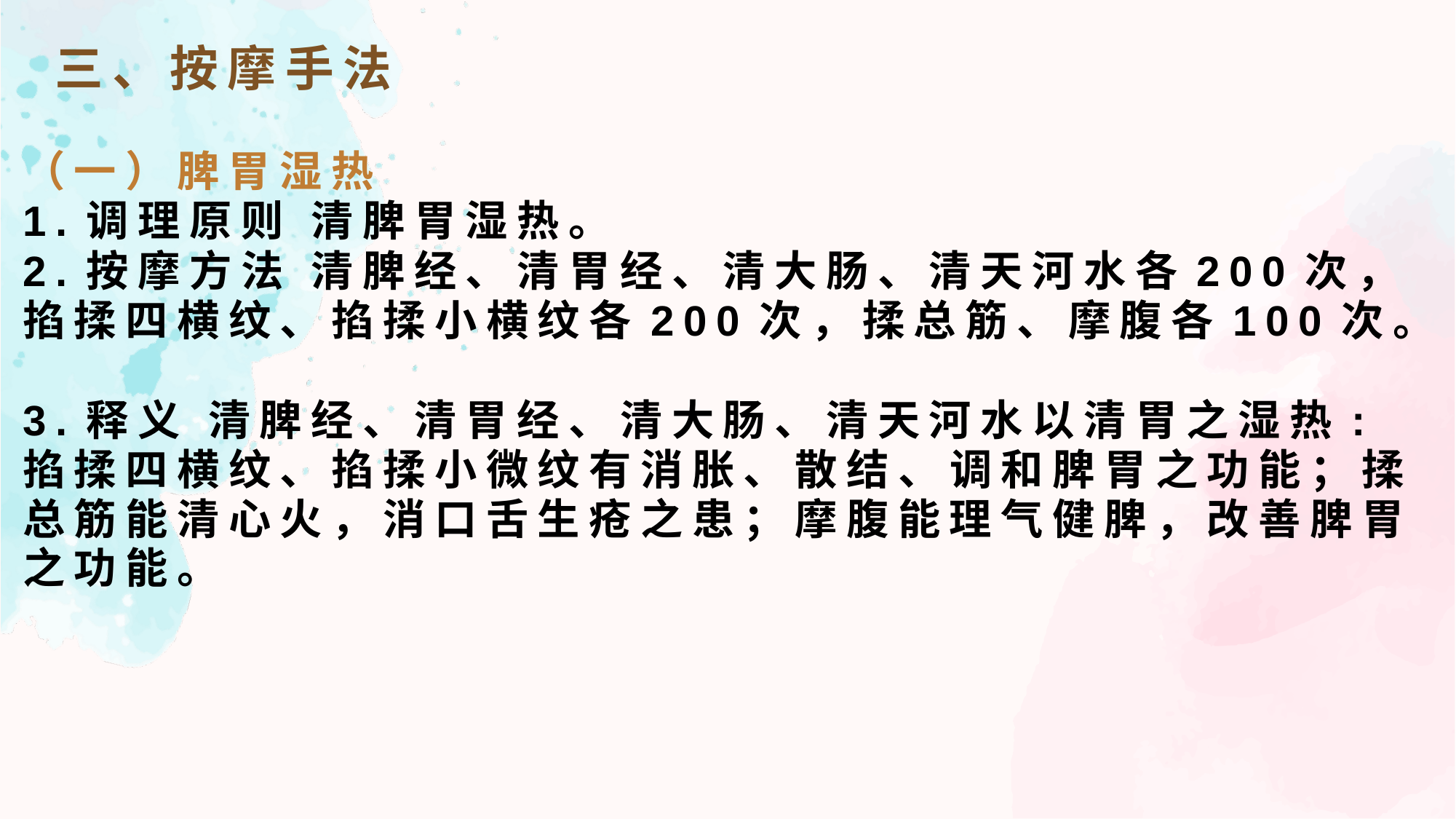

三、按摩手法

（一）脾胃湿热
1.调理原则 清脾胃湿热。
2.按摩方法 清脾经、清胃经、清大肠、清天河水各200次，掐揉四横纹、掐揉小横纹各200次，揉总筋、摩腹各100次。
3.释义 清脾经、清胃经、清大肠、清天河水以清胃之湿热:掐揉四横纹、掐揉小微纹有消胀、散结、调和脾胃之功能；揉总筋能清心火，消口舌生疮之患；摩腹能理气健脾，改善脾胃之功能。